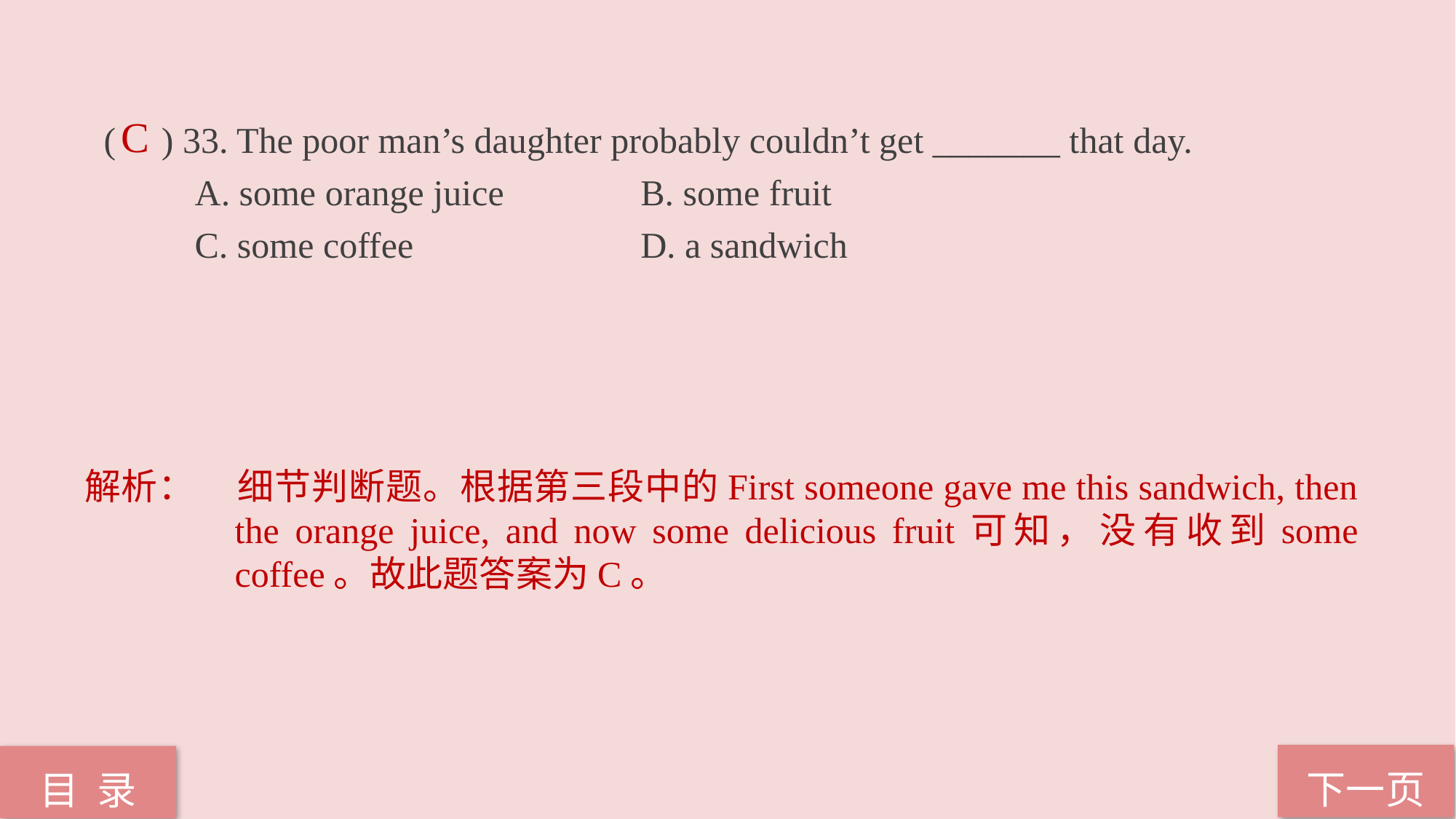

(     ) 33. The poor man’s daughter probably couldn’t get _______ that day.
          A. some orange juice               B. some fruit
          C. some coffee 	 	           D. a sandwich
C
解析：	细节判断题。根据第三段中的First someone gave me this sandwich, then the orange juice, and now some delicious fruit可知，没有收到some coffee。故此题答案为C。